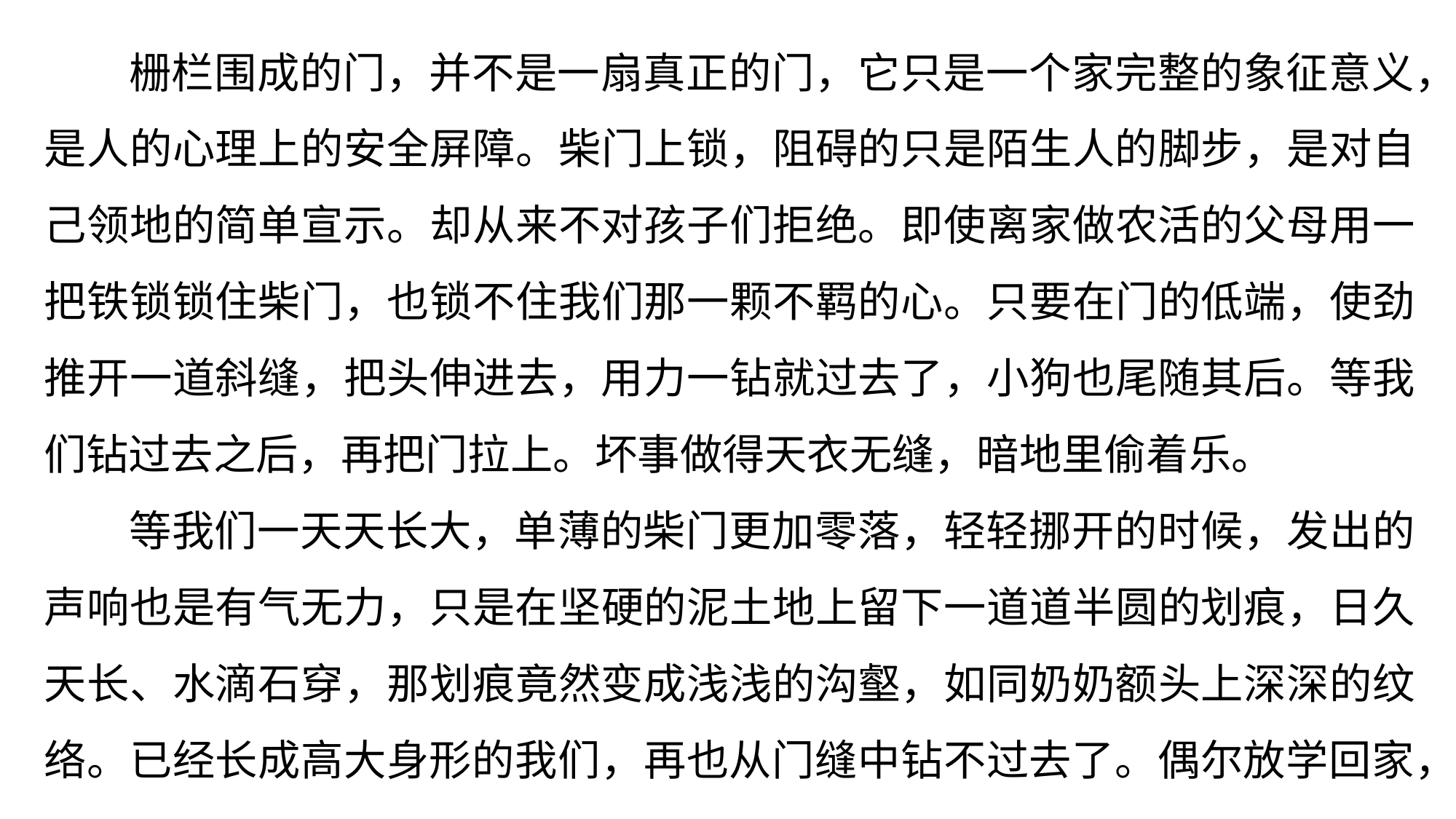

栅栏围成的门，并不是一扇真正的门，它只是一个家完整的象征意义，是人的心理上的安全屏障。柴门上锁，阻碍的只是陌生人的脚步，是对自己领地的简单宣示。却从来不对孩子们拒绝。即使离家做农活的父母用一把铁锁锁住柴门，也锁不住我们那一颗不羁的心。只要在门的低端，使劲推开一道斜缝，把头伸进去，用力一钻就过去了，小狗也尾随其后。等我们钻过去之后，再把门拉上。坏事做得天衣无缝，暗地里偷着乐。
等我们一天天长大，单薄的柴门更加零落，轻轻挪开的时候，发出的声响也是有气无力，只是在坚硬的泥土地上留下一道道半圆的划痕，日久天长、水滴石穿，那划痕竟然变成浅浅的沟壑，如同奶奶额头上深深的纹络。已经长成高大身形的我们，再也从门缝中钻不过去了。偶尔放学回家，